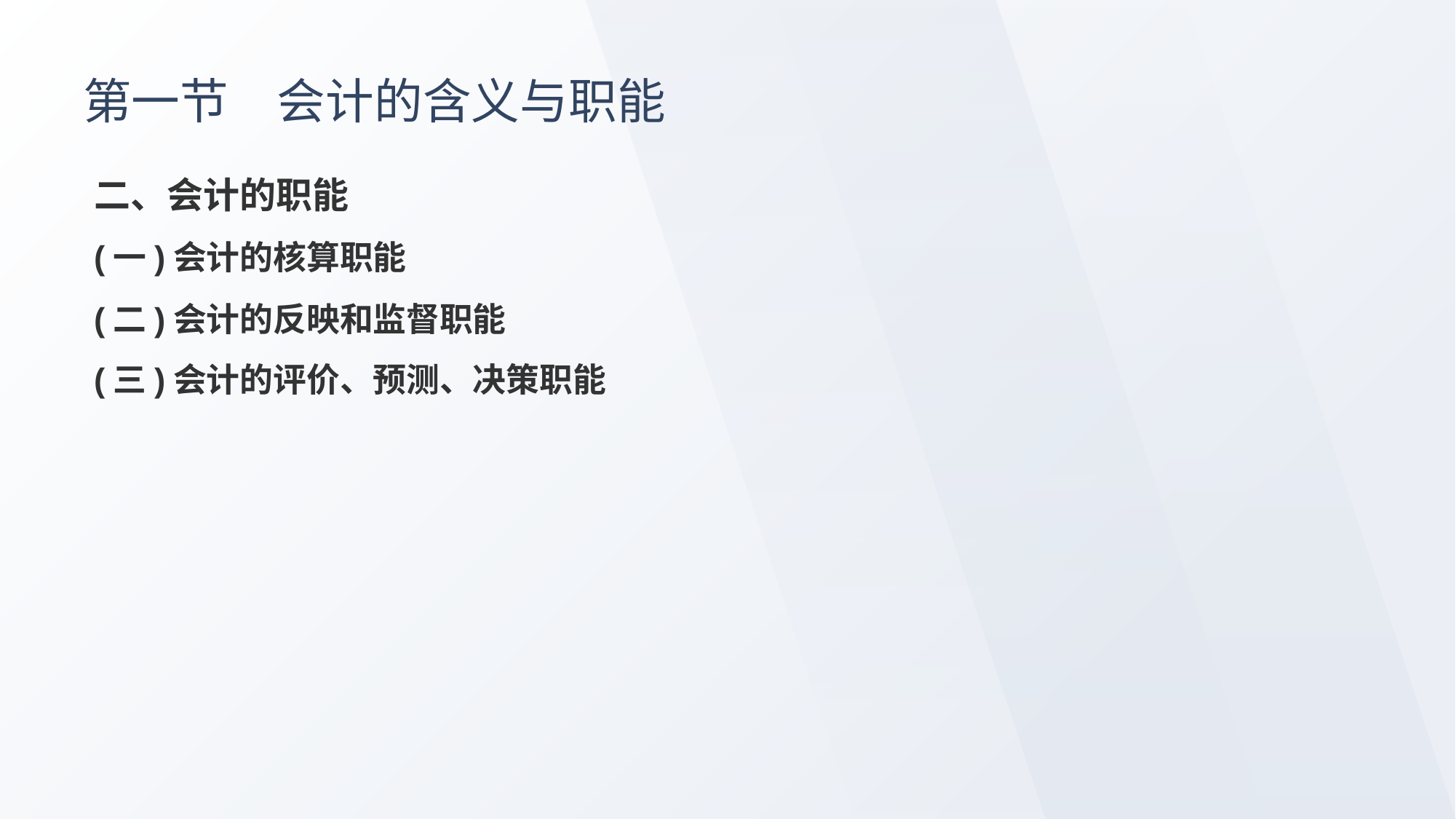

# 第一节　会计的含义与职能
二、会计的职能
(一)会计的核算职能
(二)会计的反映和监督职能
(三)会计的评价、预测、决策职能